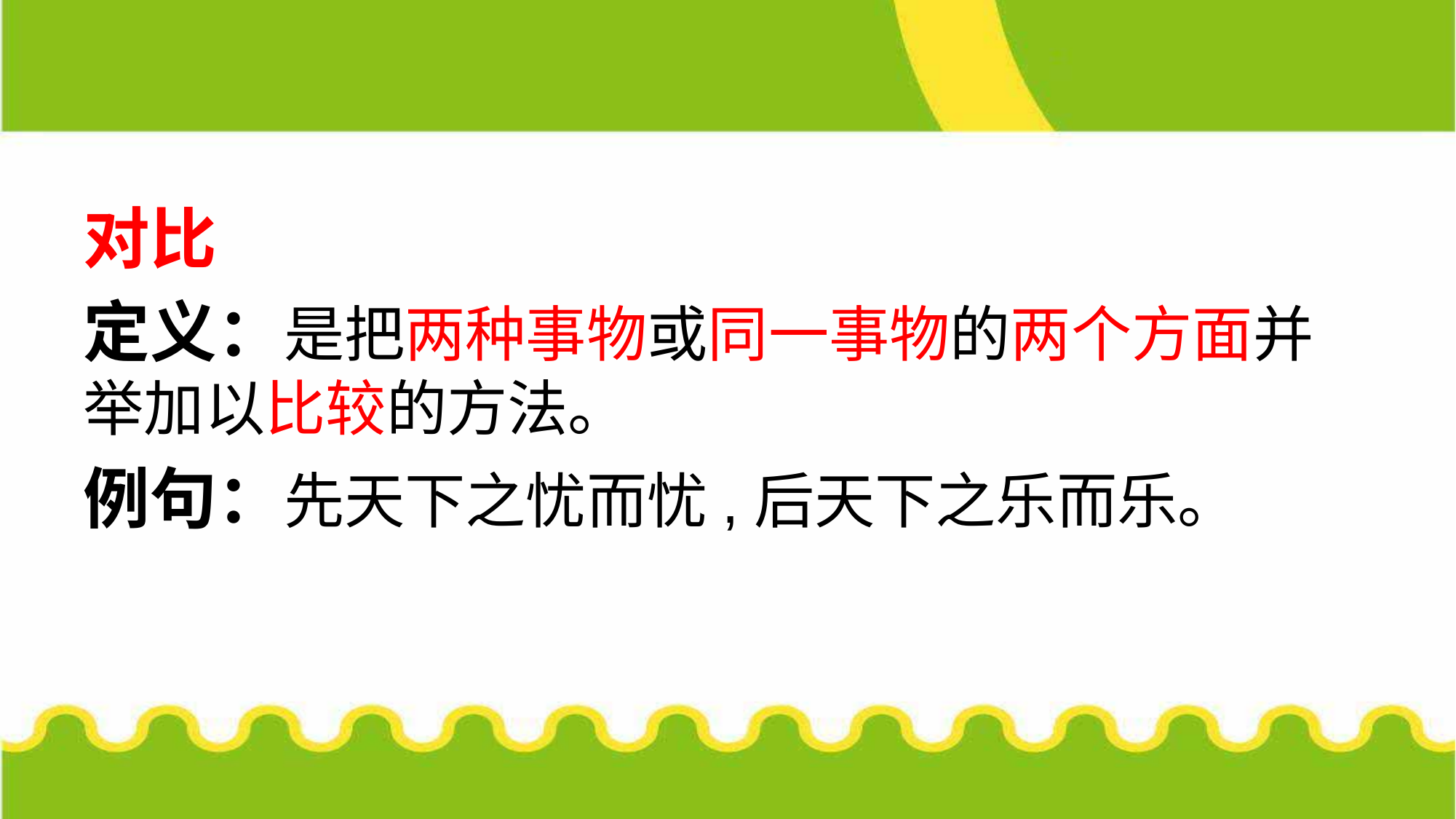

#
对比
定义：是把两种事物或同一事物的两个方面并举加以比较的方法。
例句：先天下之忧而忧,后天下之乐而乐。